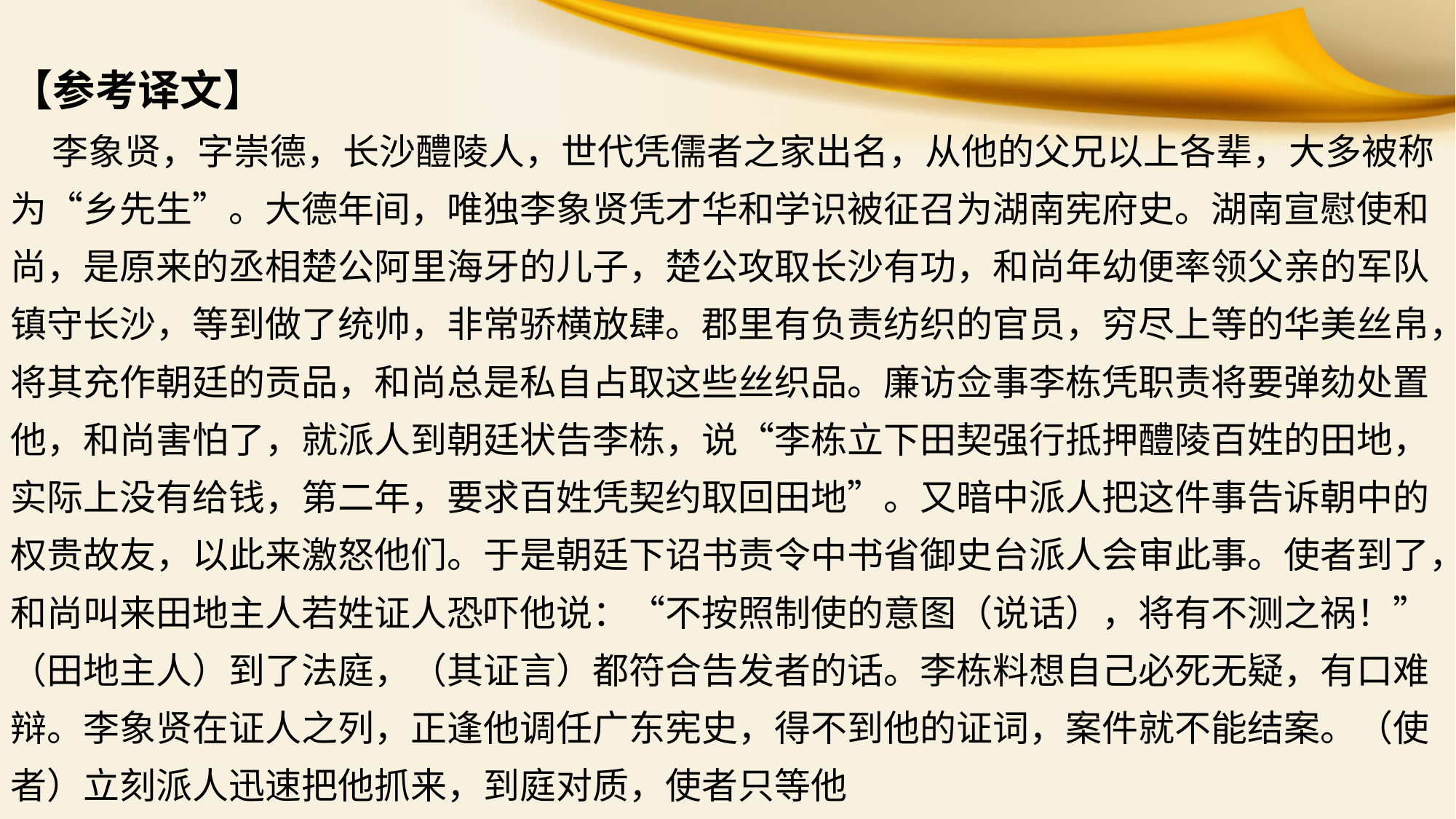

【参考译文】
    李象贤，字崇德，长沙醴陵人，世代凭儒者之家出名，从他的父兄以上各辈，大多被称为“乡先生”。大德年间，唯独李象贤凭才华和学识被征召为湖南宪府史。湖南宣慰使和尚，是原来的丞相楚公阿里海牙的儿子，楚公攻取长沙有功，和尚年幼便率领父亲的军队镇守长沙，等到做了统帅，非常骄横放肆。郡里有负责纺织的官员，穷尽上等的华美丝帛，将其充作朝廷的贡品，和尚总是私自占取这些丝织品。廉访佥事李栋凭职责将要弹劾处置他，和尚害怕了，就派人到朝廷状告李栋，说“李栋立下田契强行抵押醴陵百姓的田地，实际上没有给钱，第二年，要求百姓凭契约取回田地”。又暗中派人把这件事告诉朝中的权贵故友，以此来激怒他们。于是朝廷下诏书责令中书省御史台派人会审此事。使者到了，和尚叫来田地主人若姓证人恐吓他说：“不按照制使的意图（说话），将有不测之祸！”（田地主人）到了法庭，（其证言）都符合告发者的话。李栋料想自己必死无疑，有口难辩。李象贤在证人之列，正逢他调任广东宪史，得不到他的证词，案件就不能结案。（使者）立刻派人迅速把他抓来，到庭对质，使者只等他